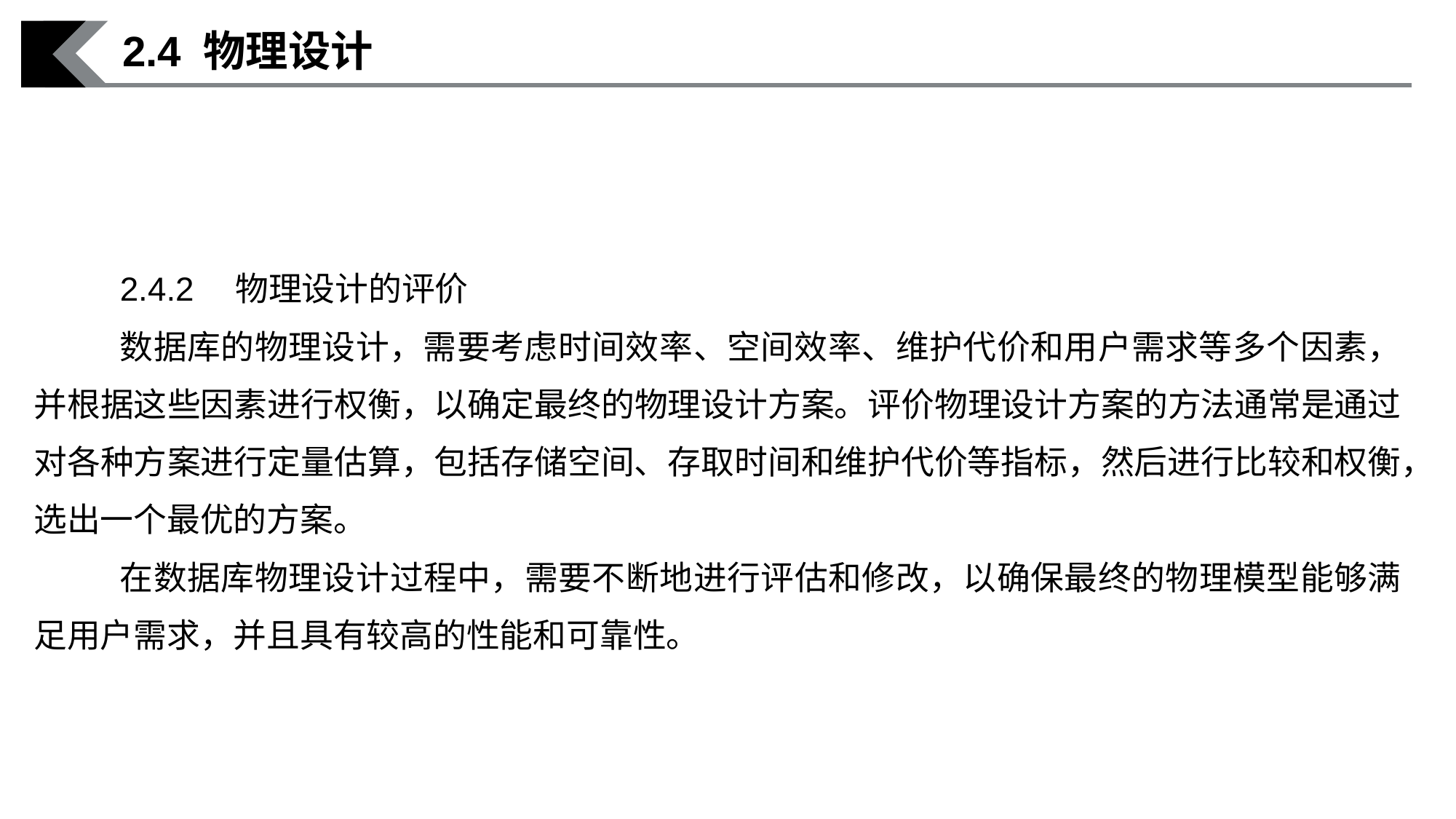

2.4 物理设计
2.4.2　物理设计的评价
数据库的物理设计，需要考虑时间效率、空间效率、维护代价和用户需求等多个因素，并根据这些因素进行权衡，以确定最终的物理设计方案。评价物理设计方案的方法通常是通过对各种方案进行定量估算，包括存储空间、存取时间和维护代价等指标，然后进行比较和权衡，选出一个最优的方案。
在数据库物理设计过程中，需要不断地进行评估和修改，以确保最终的物理模型能够满足用户需求，并且具有较高的性能和可靠性。